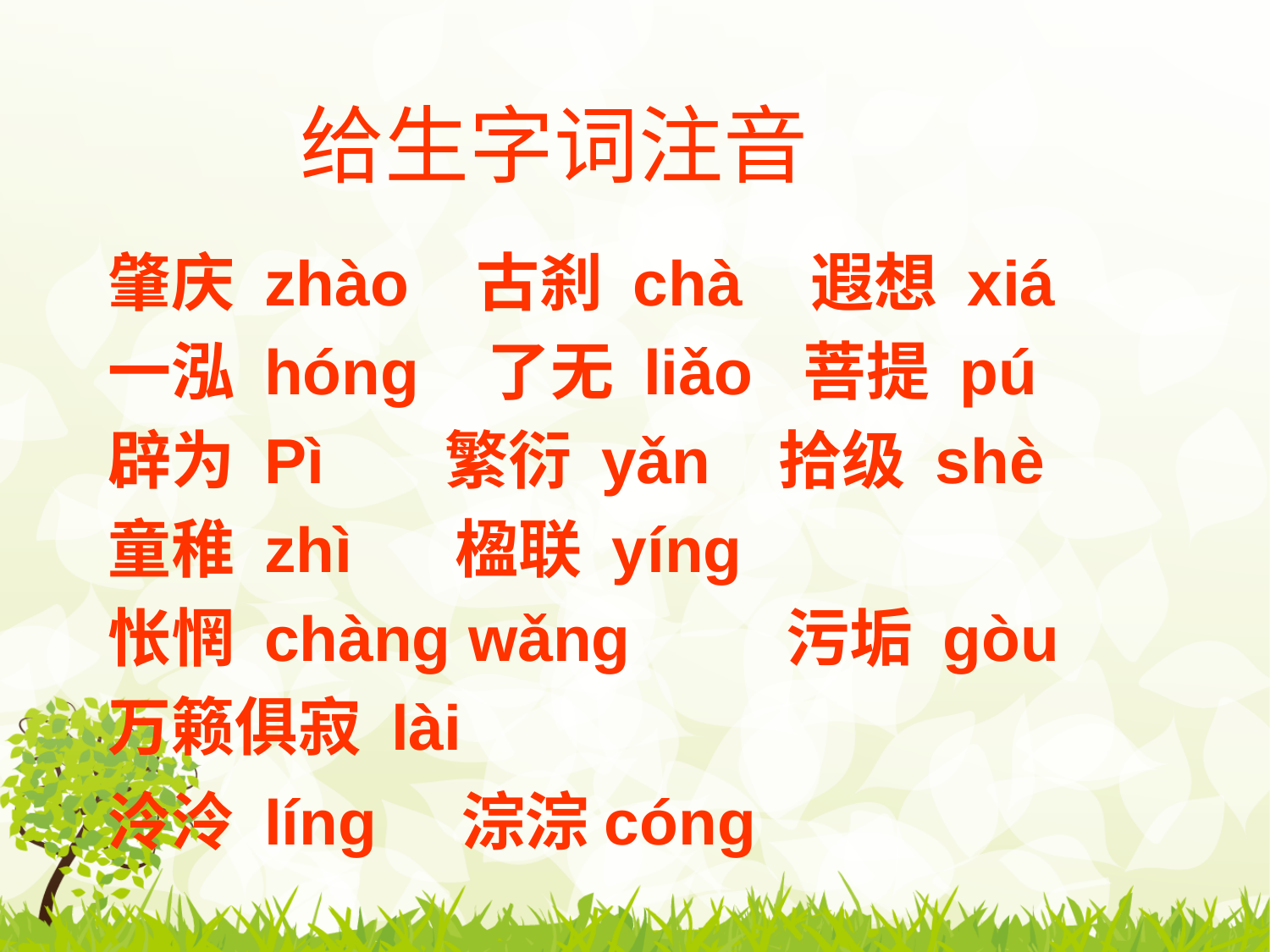

给生字词注音
肇庆 zhào   古刹 chà   遐想 xiá
一泓 hóng   了无 liǎo  菩提 pú
辟为 Pì      繁衍 yǎn   拾级 shè
童稚 zhì     楹联 yíng
怅惘 chàng wǎng        污垢 gòu
万籁俱寂 lài
泠泠 líng    淙淙cóng